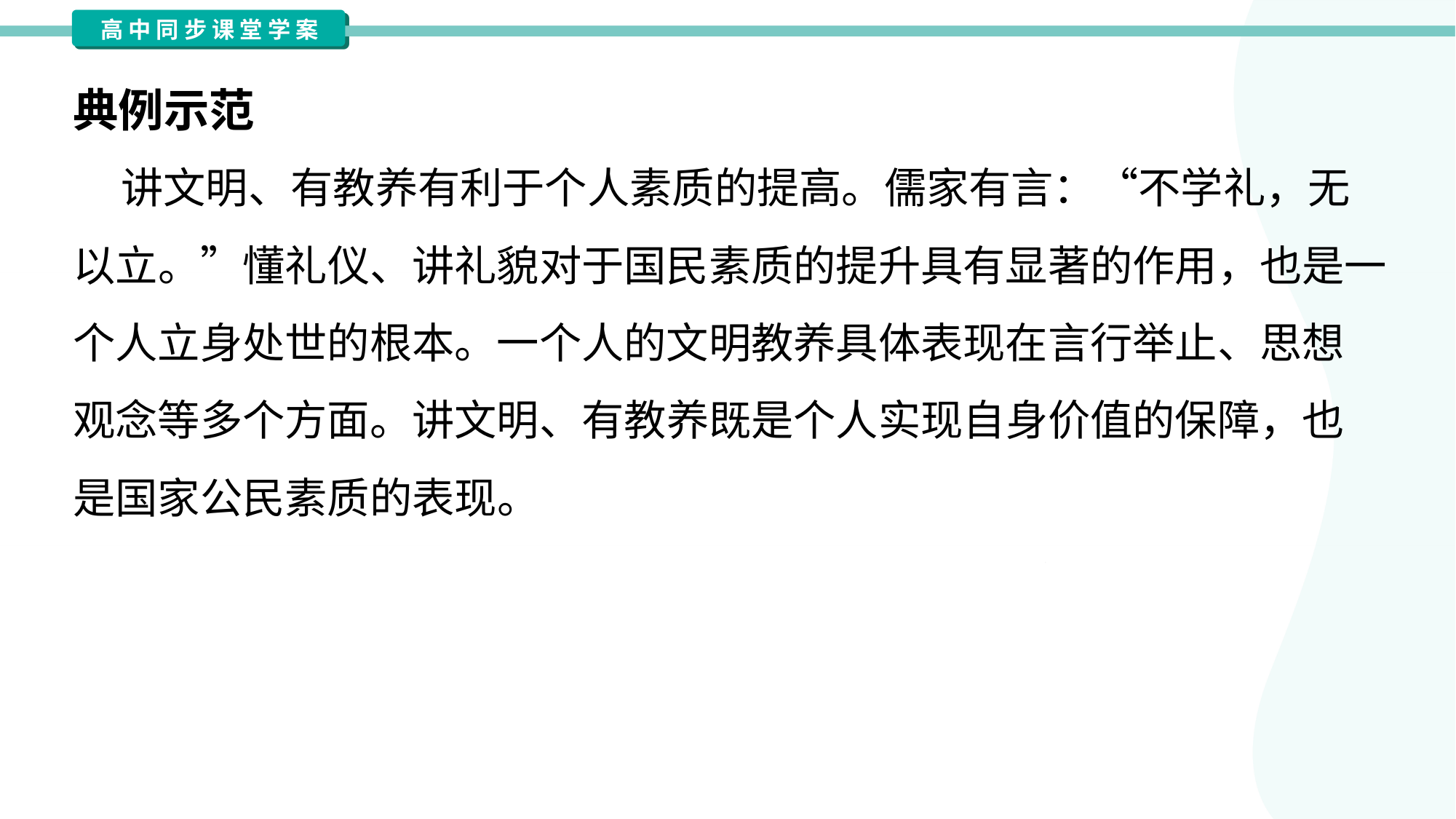

典例示范
    讲文明、有教养有利于个人素质的提高。儒家有言：“不学礼，无
以立。”懂礼仪、讲礼貌对于国民素质的提升具有显著的作用，也是一
个人立身处世的根本。一个人的文明教养具体表现在言行举止、思想
观念等多个方面。讲文明、有教养既是个人实现自身价值的保障，也
是国家公民素质的表现。